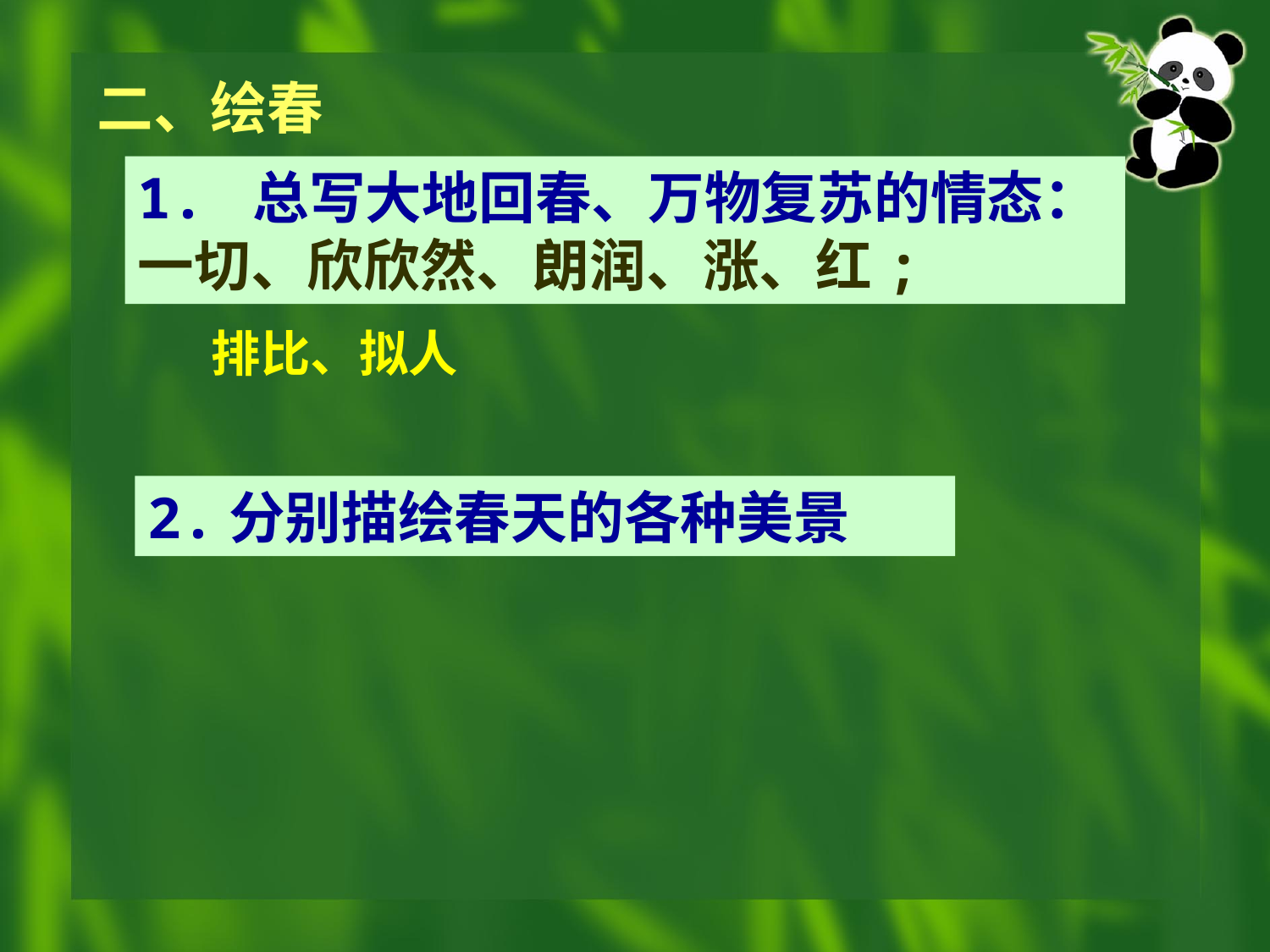

二、绘春
1. 总写大地回春、万物复苏的情态：一切、欣欣然、朗润、涨、红;
排比、拟人
2.分别描绘春天的各种美景